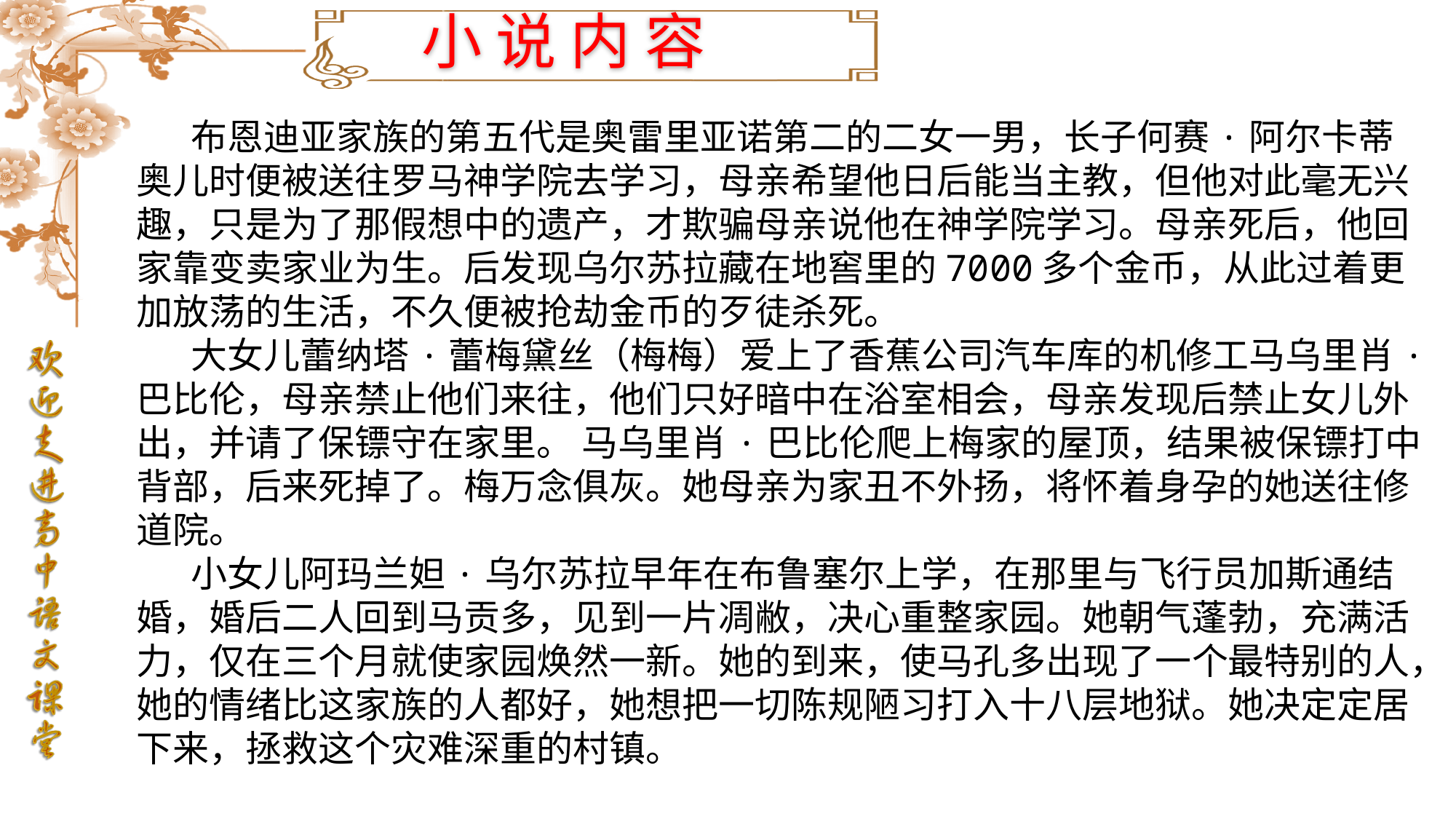

小 说 内 容
布恩迪亚家族的第五代是奥雷里亚诺第二的二女一男，长子何赛·阿尔卡蒂奥儿时便被送往罗马神学院去学习，母亲希望他日后能当主教，但他对此毫无兴趣，只是为了那假想中的遗产，才欺骗母亲说他在神学院学习。母亲死后，他回家靠变卖家业为生。后发现乌尔苏拉藏在地窖里的7000多个金币，从此过着更加放荡的生活，不久便被抢劫金币的歹徒杀死。
大女儿蕾纳塔·蕾梅黛丝（梅梅）爱上了香蕉公司汽车库的机修工马乌里肖·巴比伦，母亲禁止他们来往，他们只好暗中在浴室相会，母亲发现后禁止女儿外出，并请了保镖守在家里。 马乌里肖·巴比伦爬上梅家的屋顶，结果被保镖打中背部，后来死掉了。梅万念俱灰。她母亲为家丑不外扬，将怀着身孕的她送往修道院。
小女儿阿玛兰妲·乌尔苏拉早年在布鲁塞尔上学，在那里与飞行员加斯通结婚，婚后二人回到马贡多，见到一片凋敝，决心重整家园。她朝气蓬勃，充满活力，仅在三个月就使家园焕然一新。她的到来，使马孔多出现了一个最特别的人，她的情绪比这家族的人都好，她想把一切陈规陋习打入十八层地狱。她决定定居下来，拯救这个灾难深重的村镇。